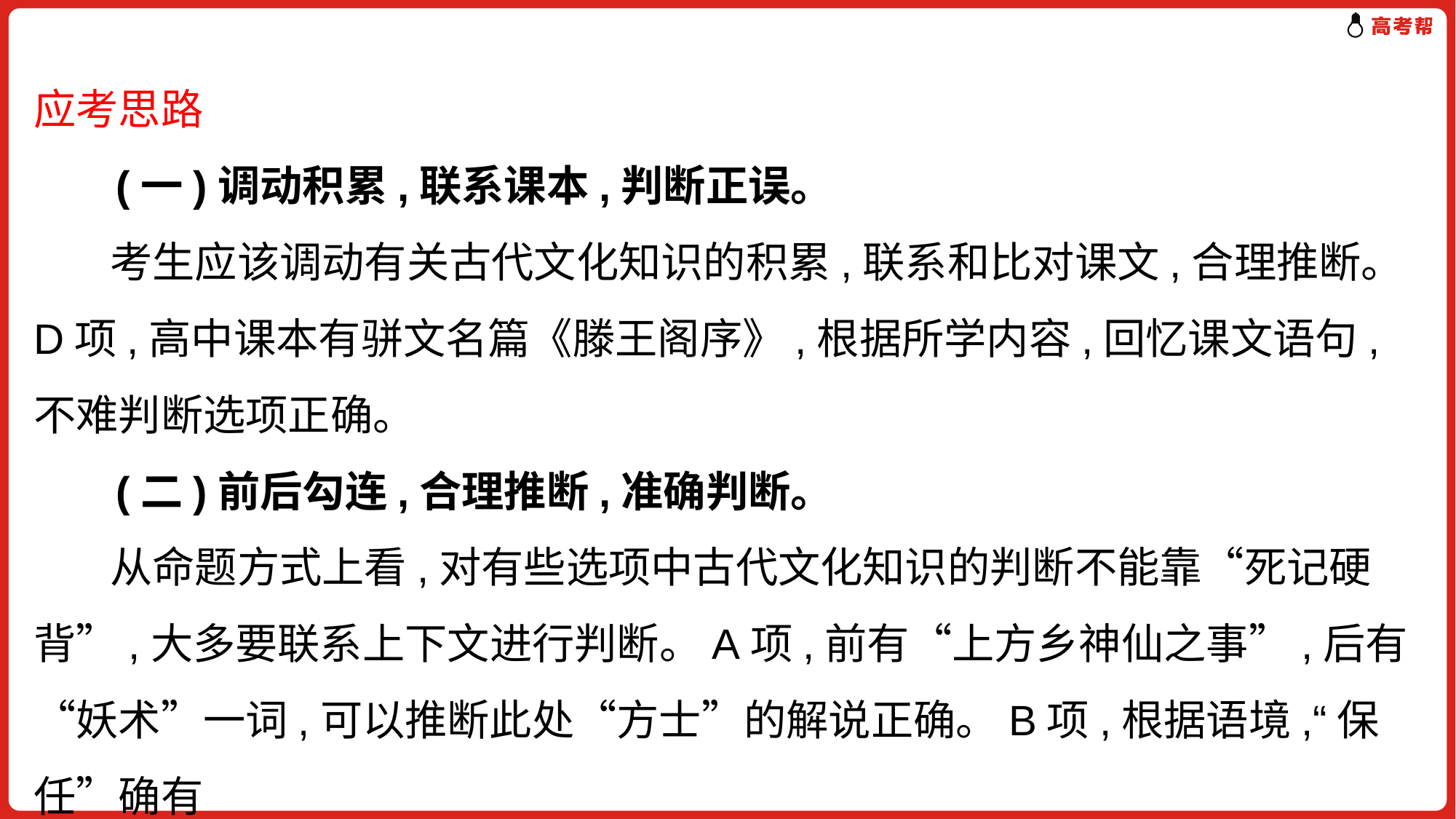

应考思路
       (一)调动积累,联系课本,判断正误。
       考生应该调动有关古代文化知识的积累,联系和比对课文,合理推断。D项,高中课本有骈文名篇《滕王阁序》,根据所学内容,回忆课文语句,不难判断选项正确。
       (二)前后勾连,合理推断,准确判断。
       从命题方式上看,对有些选项中古代文化知识的判断不能靠“死记硬背”,大多要联系上下文进行判断。A项,前有“上方乡神仙之事”,后有“妖术”一词,可以推断此处“方士”的解说正确。B项,根据语境,“保任”确有